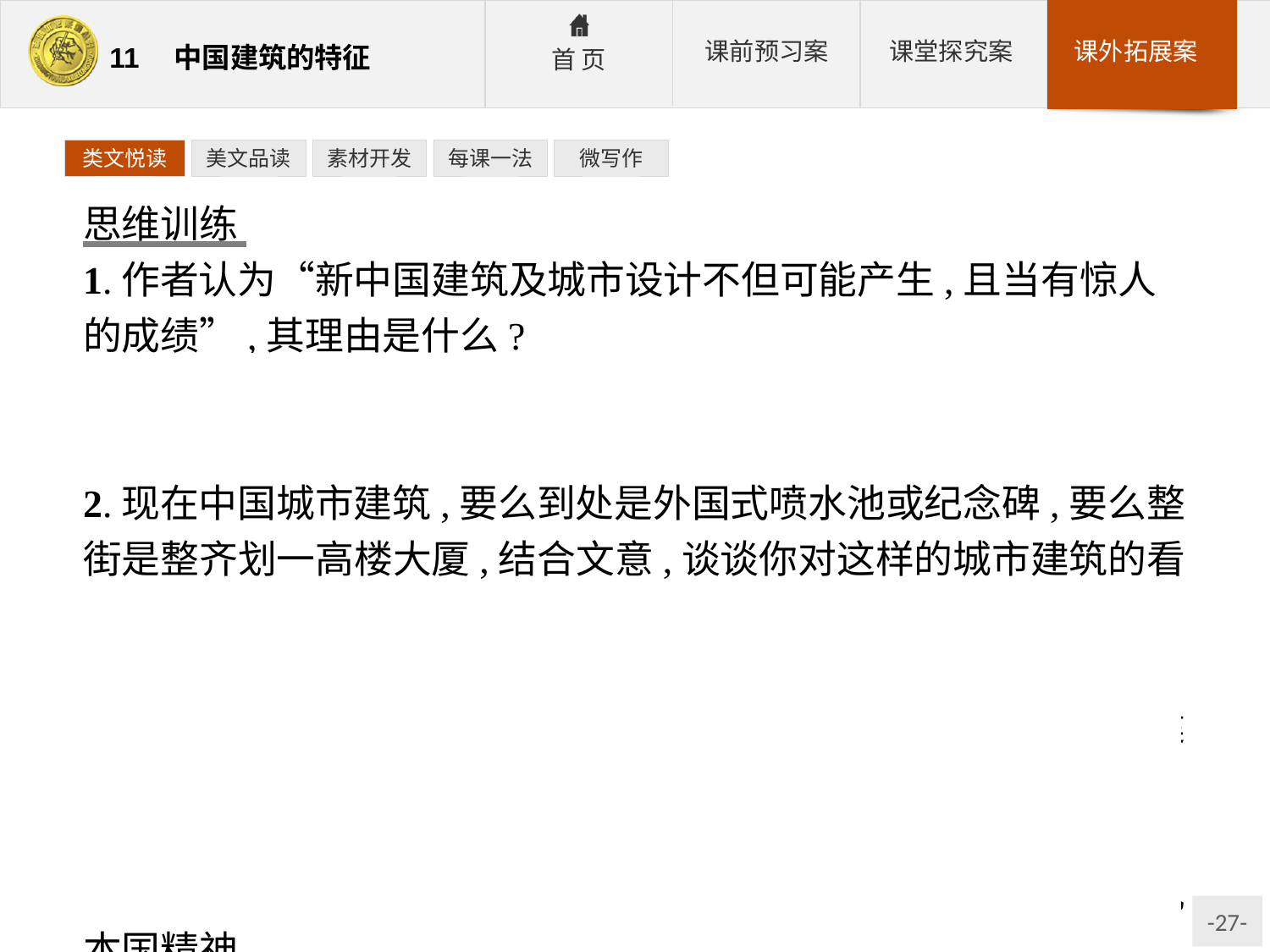

类文悦读
美文品读
素材开发
每课一法
微写作
思维训练
1.作者认为“新中国建筑及城市设计不但可能产生,且当有惊人的成绩”,其理由是什么?
参考答案:①艺术的进境是基于丰富的遗产上,我国具有丰富的文化遗产;②艺术研究可以培养美感,而我国有丰富的艺术背景。
2.现在中国城市建筑,要么到处是外国式喷水池或纪念碑,要么整街是整齐划一高楼大厦,结合文意,谈谈你对这样的城市建筑的看法。
参考答案:①艺术创造不能完全脱离以往的传统基础而独立。这样的建筑,已经完全脱离了我国的传统基础,无法体现我国民族建筑技艺的特点,无法创造适合于我们自己的建筑。②这样的建筑,欠缺对旧建筑结构系统及其平面部署的认识,更谈不上对旧建筑加以聪明的应用,没有参考我们自己艺术藏库中的遗宝,不能表现本国精神。